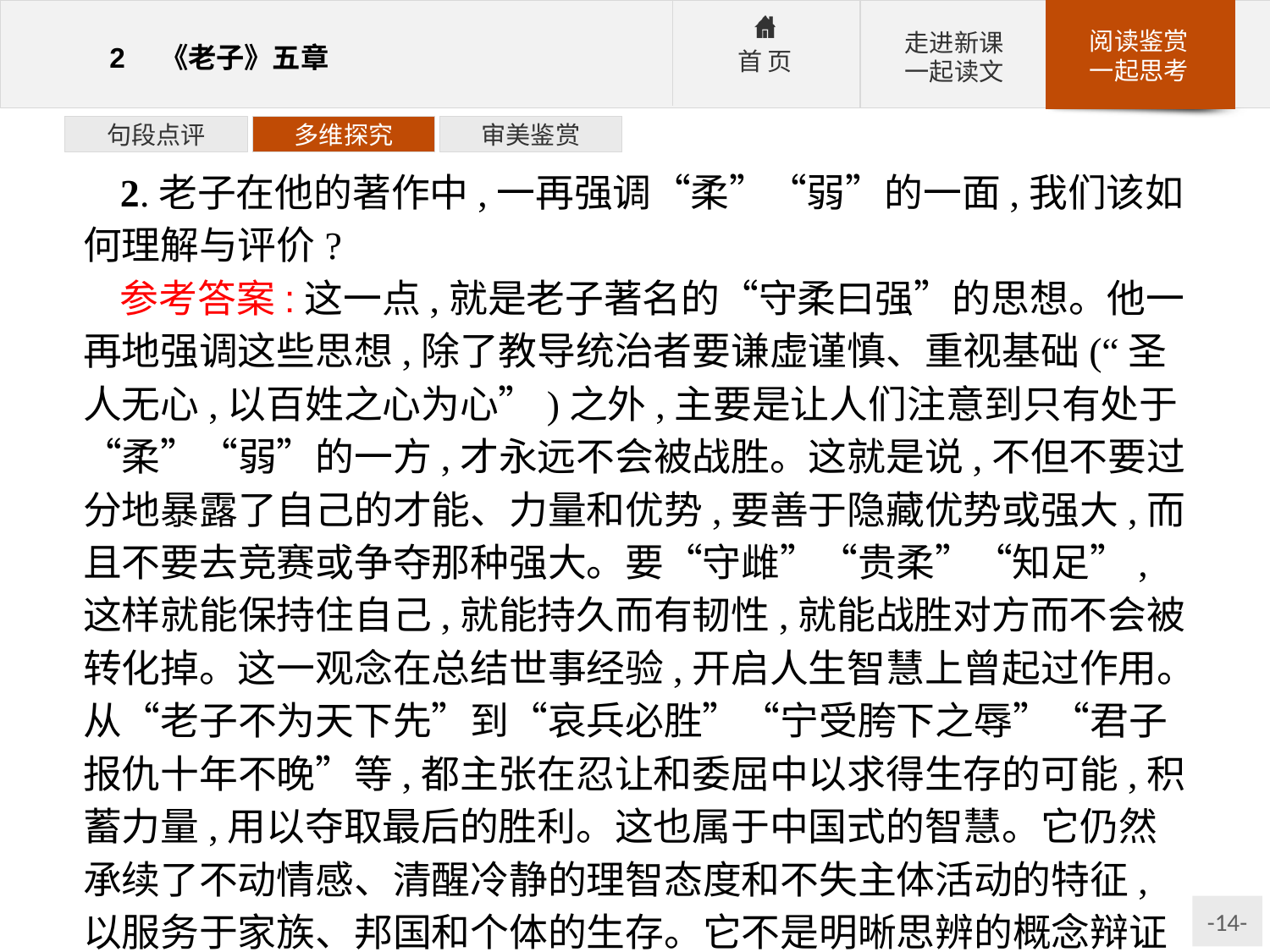

句段点评
多维探究
审美鉴赏
2.老子在他的著作中,一再强调“柔”“弱”的一面,我们该如何理解与评价?
参考答案:这一点,就是老子著名的“守柔曰强”的思想。他一再地强调这些思想,除了教导统治者要谦虚谨慎、重视基础(“圣人无心,以百姓之心为心”)之外,主要是让人们注意到只有处于“柔”“弱”的一方,才永远不会被战胜。这就是说,不但不要过分地暴露了自己的才能、力量和优势,要善于隐藏优势或强大,而且不要去竞赛或争夺那种强大。要“守雌”“贵柔”“知足”,这样就能保持住自己,就能持久而有韧性,就能战胜对方而不会被转化掉。这一观念在总结世事经验,开启人生智慧上曾起过作用。从“老子不为天下先”到“哀兵必胜”“宁受胯下之辱”“君子报仇十年不晚”等,都主张在忍让和委屈中以求得生存的可能,积蓄力量,用以夺取最后的胜利。这也属于中国式的智慧。它仍然承续了不动情感、清醒冷静的理智态度和不失主体活动的特征,以服务于家族、邦国和个体的生存。它不是明晰思辨的概念辩证法,而是维护生存的生活辩证法。